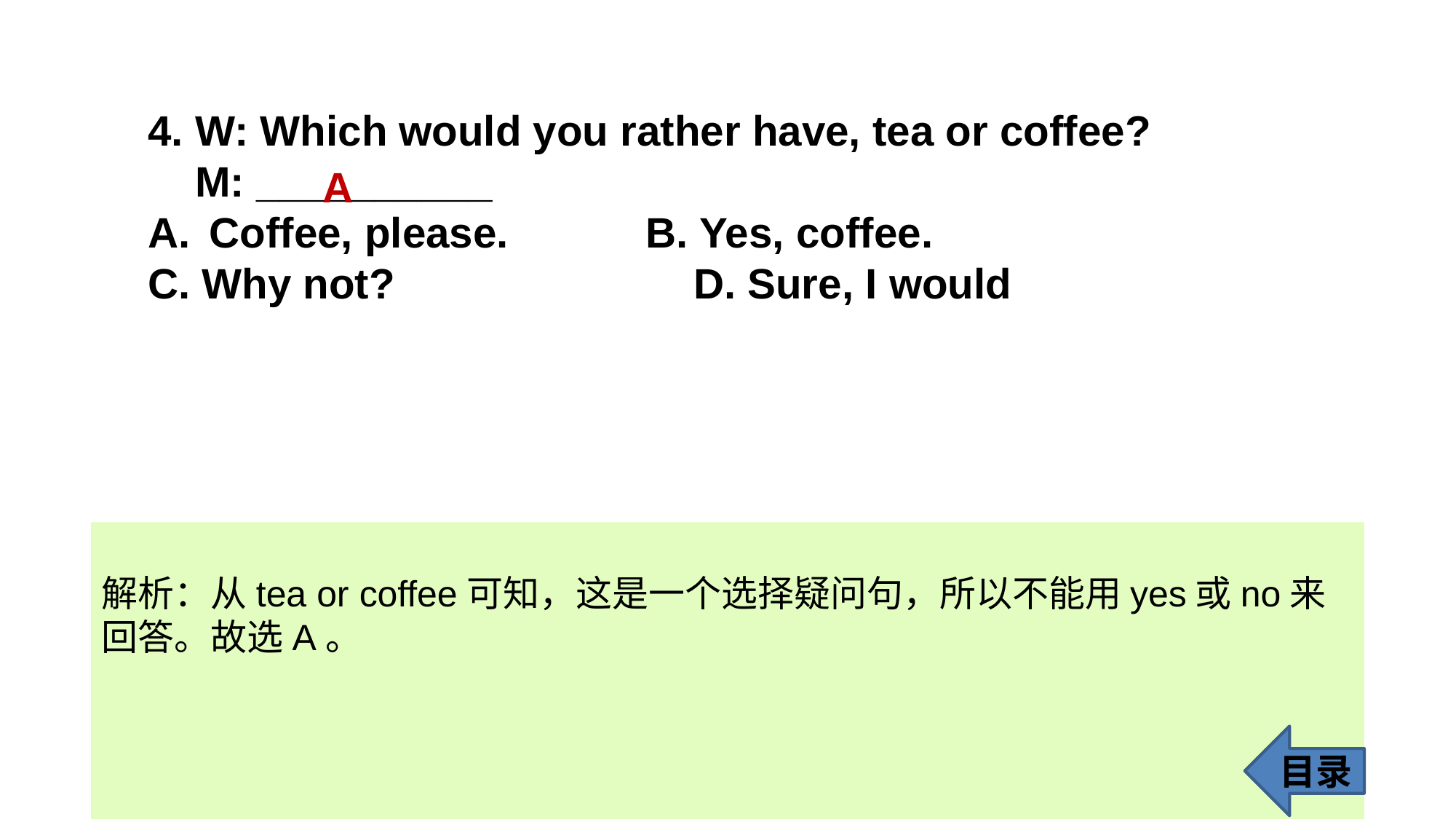

4. W: Which would you rather have, tea or coffee?
    M: __________
Coffee, please. 		B. Yes, coffee.
C. Why not? 			D. Sure, I would
A

解析：从tea or coffee可知，这是一个选择疑问句，所以不能用yes或no来回答。故选A。
目录
8